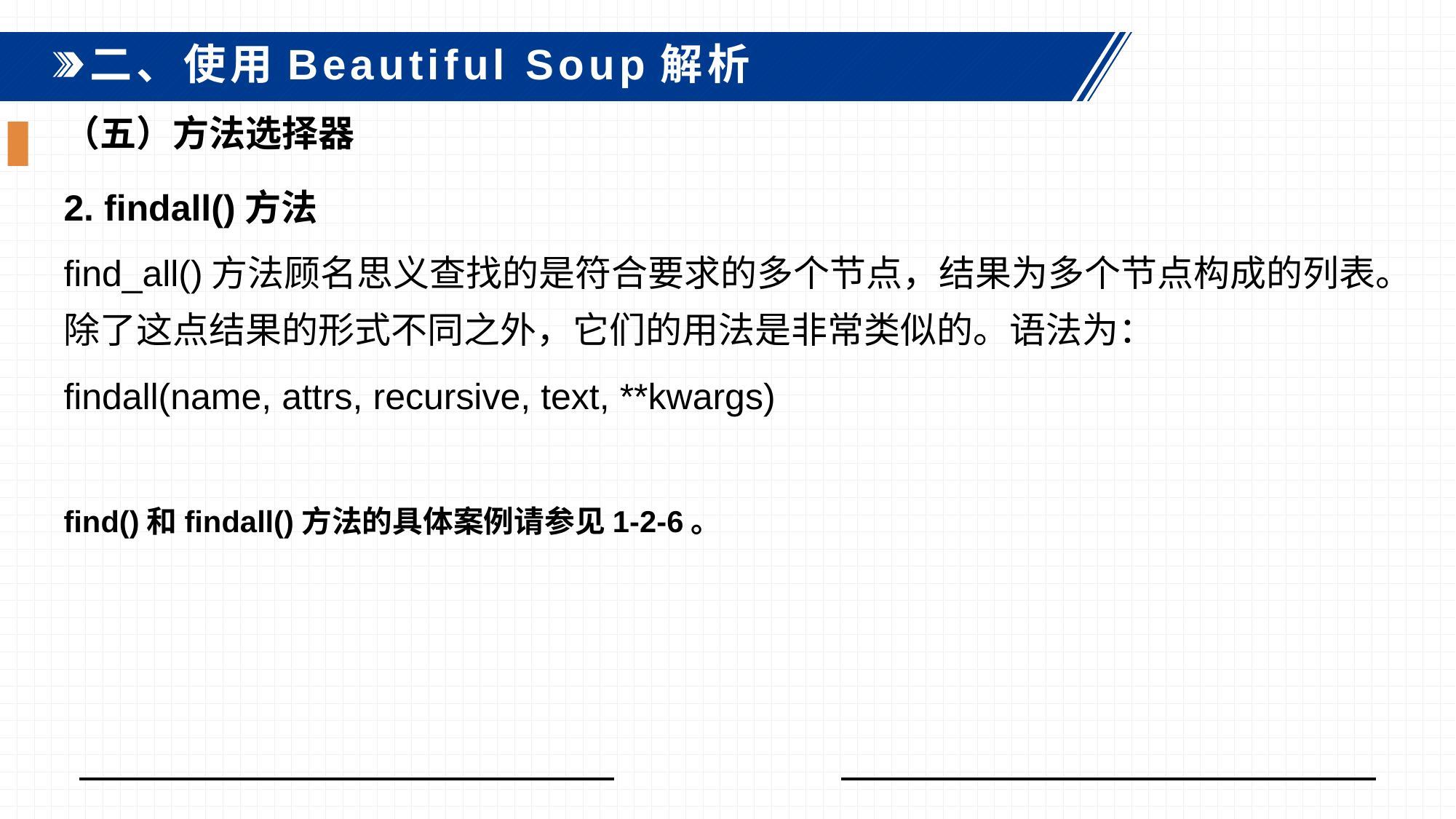

二、使用Beautiful Soup解析
（五）方法选择器

2. findall()方法
find_all()方法顾名思义查找的是符合要求的多个节点，结果为多个节点构成的列表。除了这点结果的形式不同之外，它们的用法是非常类似的。语法为：
findall(name, attrs, recursive, text, **kwargs)

find()和findall()方法的具体案例请参见1-2-6。